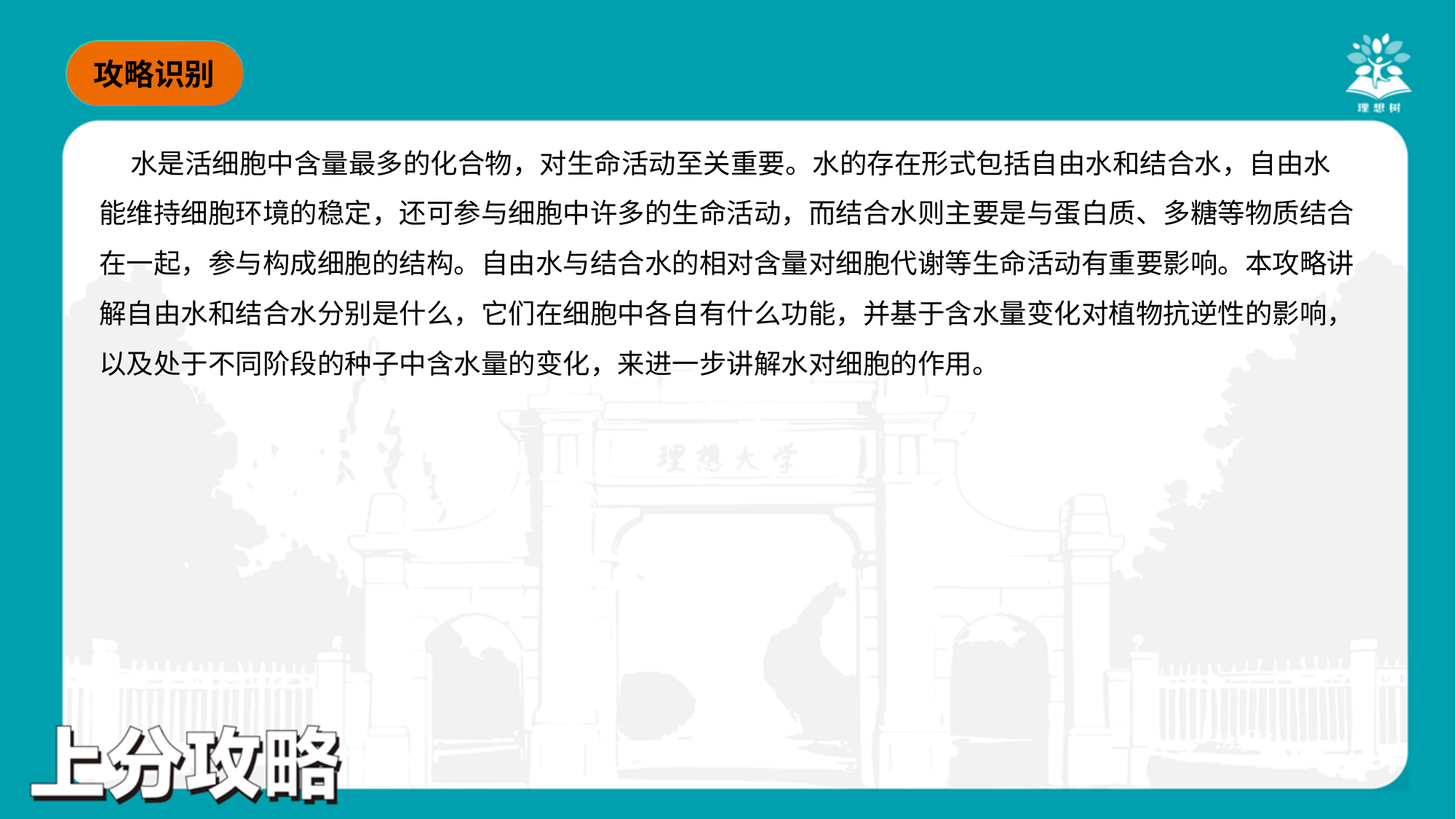

水是活细胞中含量最多的化合物，对生命活动至关重要。水的存在形式包括自由水和结合水，自由水
能维持细胞环境的稳定，还可参与细胞中许多的生命活动，而结合水则主要是与蛋白质、多糖等物质结合
在一起，参与构成细胞的结构。自由水与结合水的相对含量对细胞代谢等生命活动有重要影响。本攻略讲
解自由水和结合水分别是什么，它们在细胞中各自有什么功能，并基于含水量变化对植物抗逆性的影响，
以及处于不同阶段的种子中含水量的变化，来进一步讲解水对细胞的作用。